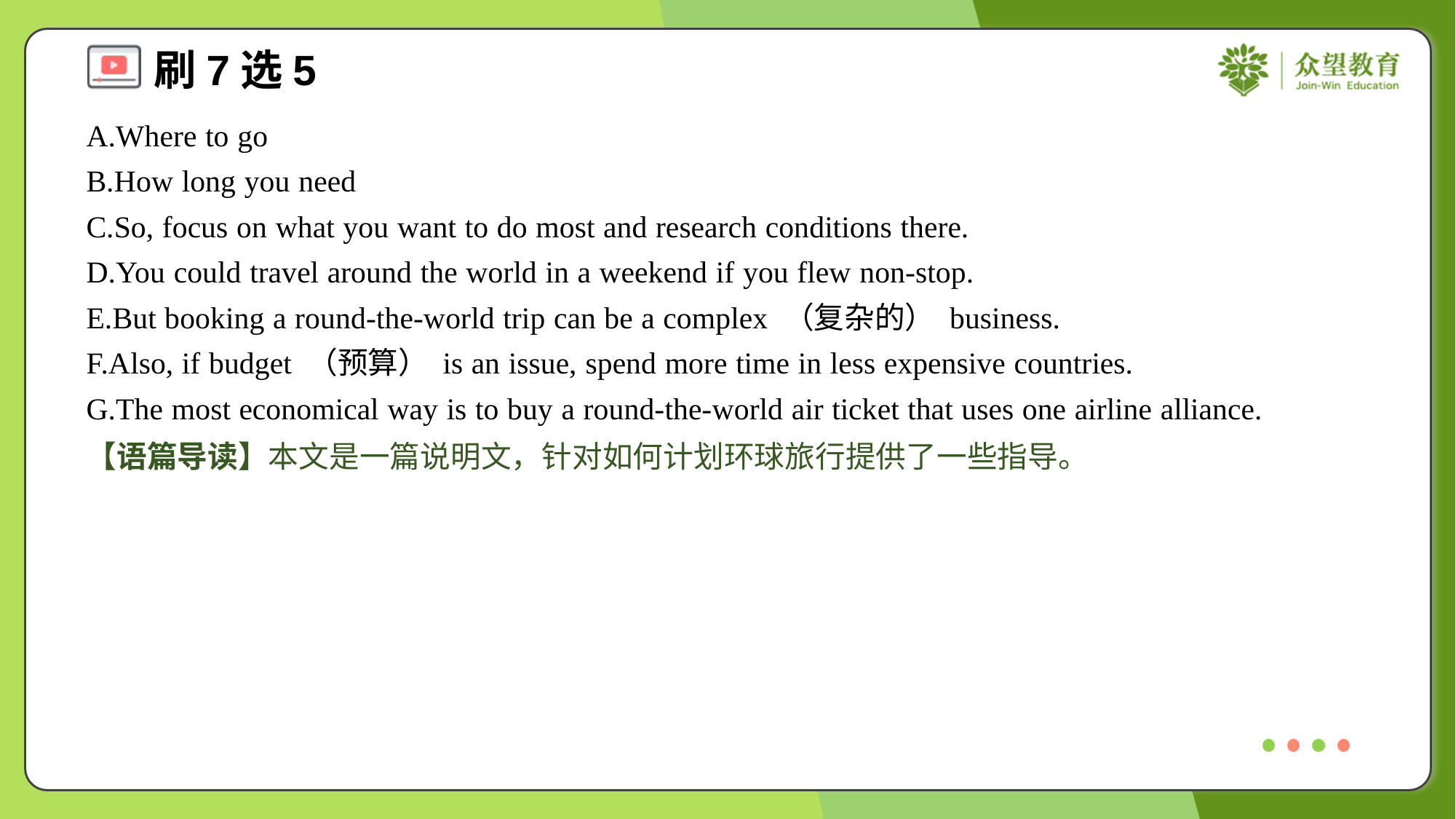

A.Where to go
B.How long you need
C.So, focus on what you want to do most and research conditions there.
D.You could travel around the world in a weekend if you flew non-stop.
E.But booking a round-the-world trip can be a complex （复杂的） business.
F.Also, if budget （预算） is an issue, spend more time in less expensive countries.
G.The most economical way is to buy a round-the-world air ticket that uses one airline alliance.
【语篇导读】本文是一篇说明文，针对如何计划环球旅行提供了一些指导。